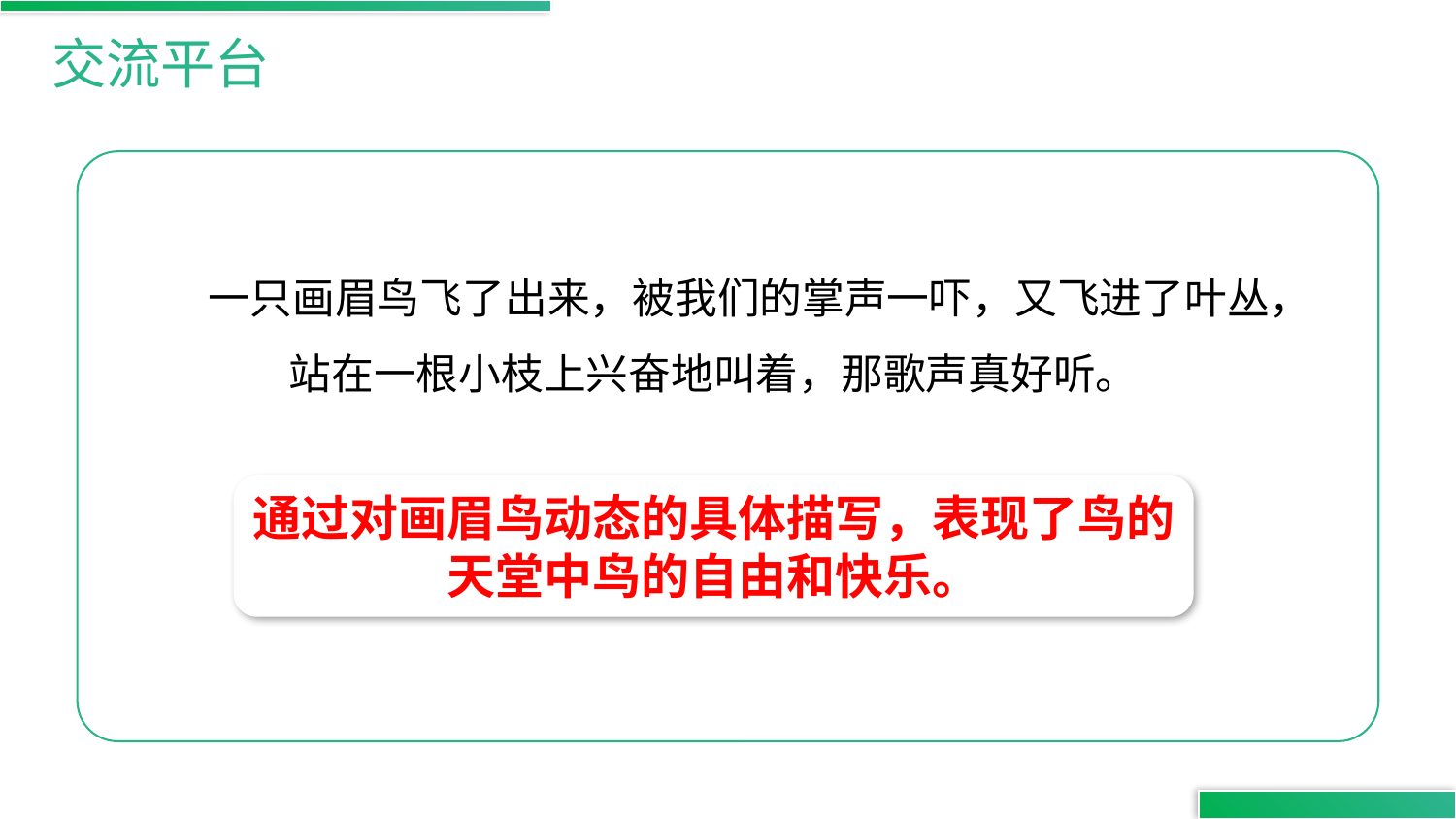

交流平台
 一只画眉鸟飞了出来，被我们的掌声一吓，又飞进了叶丛，站在一根小枝上兴奋地叫着，那歌声真好听。
通过对画眉鸟动态的具体描写，表现了鸟的天堂中鸟的自由和快乐。